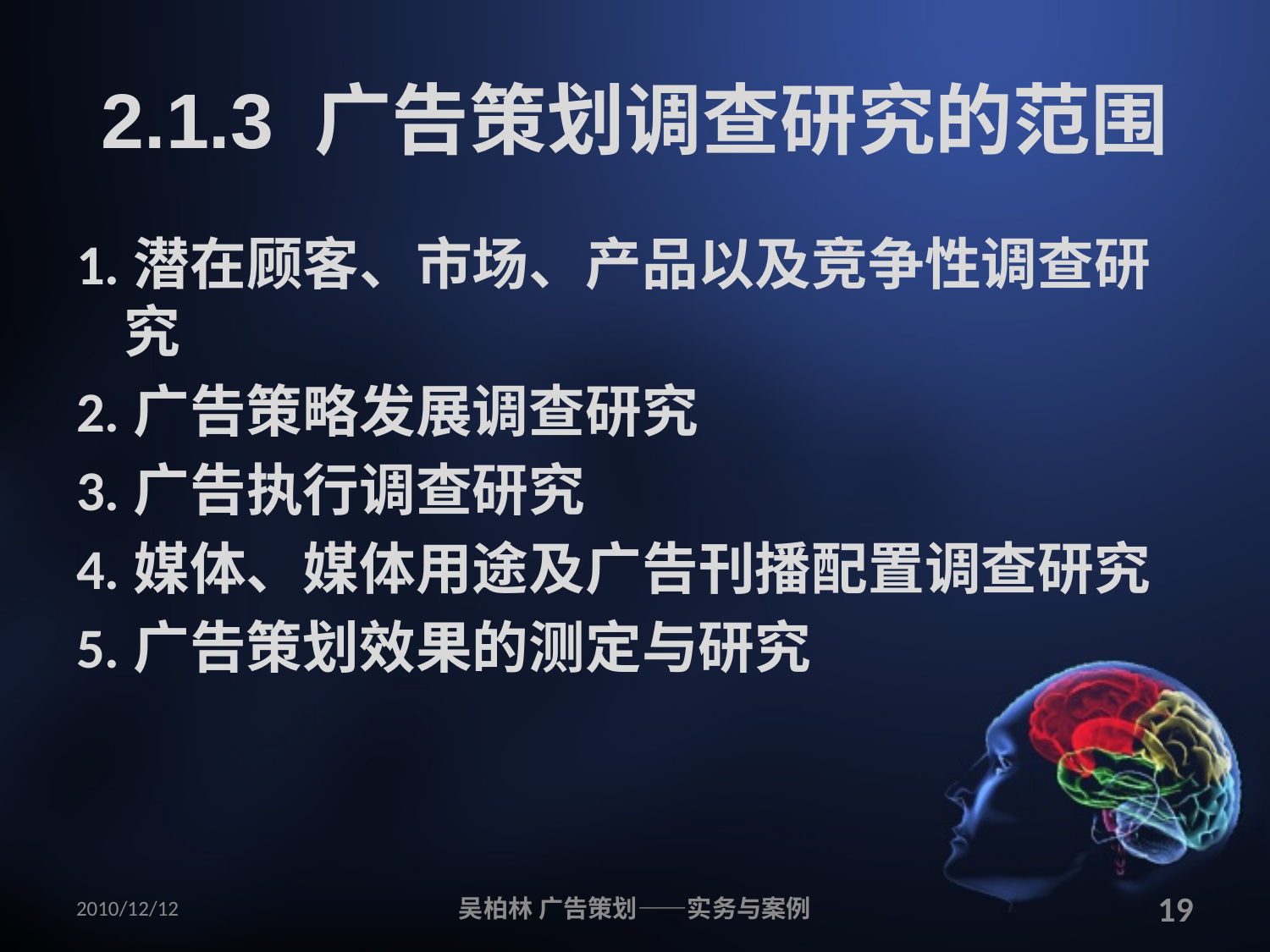

# 2.1.3 广告策划调查研究的范围
1.潜在顾客、市场、产品以及竞争性调查研究
2.广告策略发展调查研究
3.广告执行调查研究
4.媒体、媒体用途及广告刊播配置调查研究
5.广告策划效果的测定与研究
2010/12/12
吴柏林 广告策划——实务与案例
19